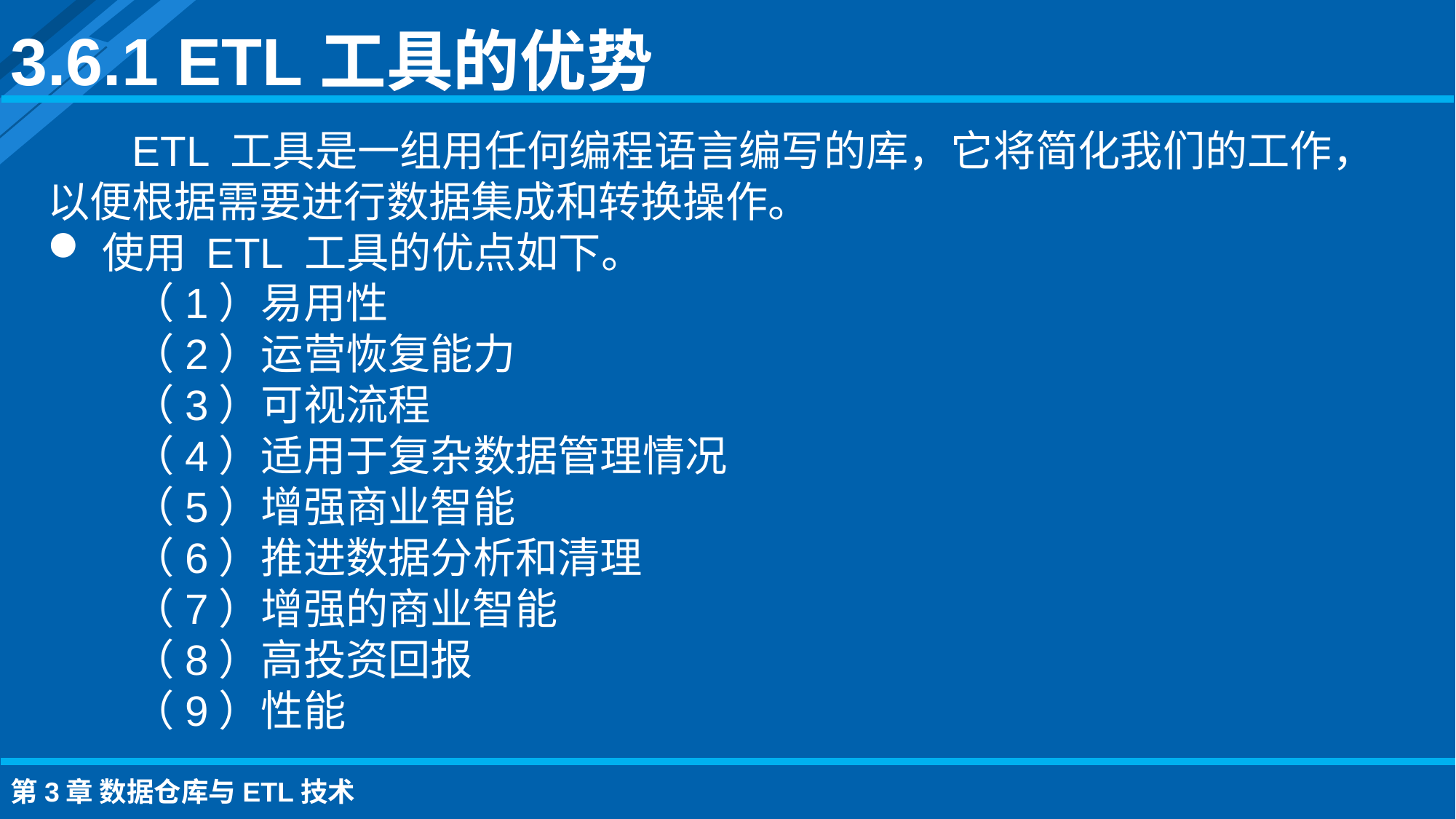

3.6.1 ETL工具的优势

ETL 工具是一组用任何编程语言编写的库，它将简化我们的工作，以便根据需要进行数据集成和转换操作。
使用 ETL 工具的优点如下。
（1）易用性
（2）运营恢复能力
（3）可视流程
（4）适用于复杂数据管理情况
（5）增强商业智能
（6）推进数据分析和清理
（7）增强的商业智能
（8）高投资回报
（9）性能
第3章 数据仓库与ETL技术